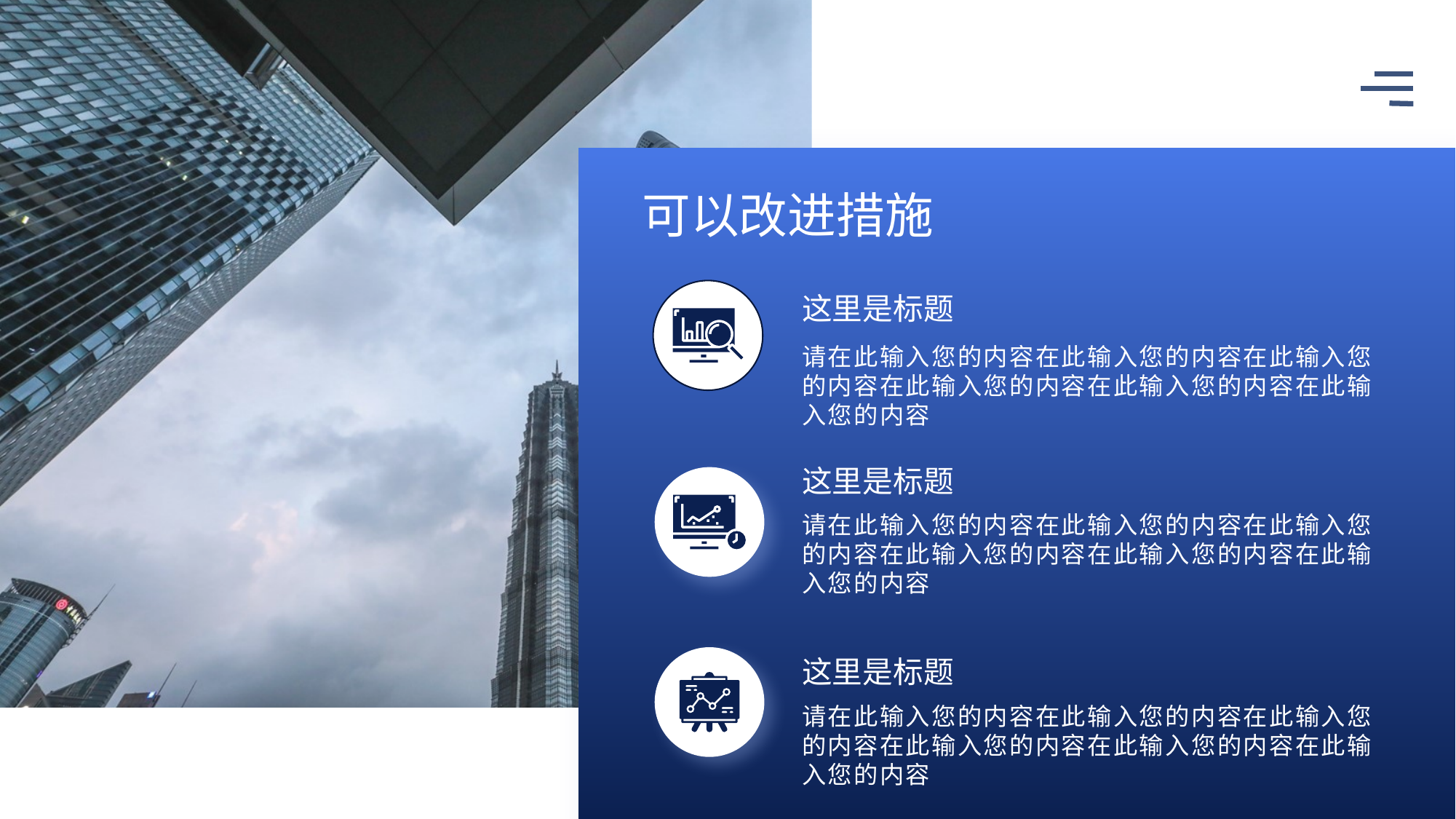

可以改进措施

这里是标题

请在此输入您的内容在此输入您的内容在此输入您的内容在此输入您的内容在此输入您的内容在此输入您的内容
这里是标题

请在此输入您的内容在此输入您的内容在此输入您的内容在此输入您的内容在此输入您的内容在此输入您的内容

这里是标题

请在此输入您的内容在此输入您的内容在此输入您的内容在此输入您的内容在此输入您的内容在此输入您的内容